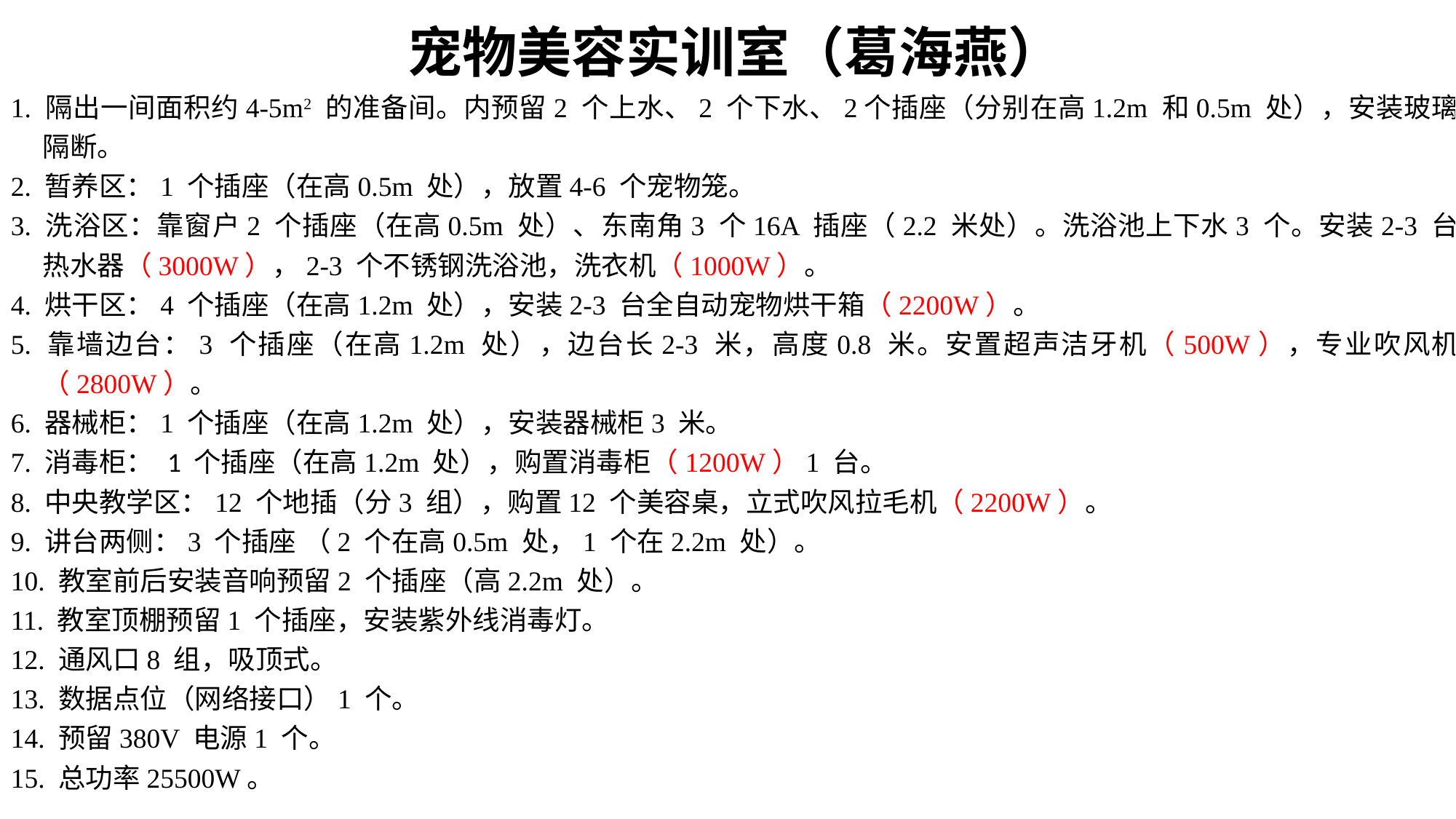

宠物美容实训室（葛海燕）
1. 隔出一间面积约4-5m2 的准备间。内预留2 个上水、2 个下水、2个插座（分别在高1.2m 和0.5m 处），安装玻璃隔断。
2. 暂养区：1 个插座（在高0.5m 处），放置4-6 个宠物笼。
3. 洗浴区：靠窗户2 个插座（在高0.5m 处）、东南角3 个16A 插座（2.2 米处）。洗浴池上下水3 个。安装2-3 台热水器（3000W），2-3 个不锈钢洗浴池，洗衣机（1000W）。
4. 烘干区：4 个插座（在高1.2m 处），安装2-3 台全自动宠物烘干箱（2200W）。
5. 靠墙边台：3 个插座（在高1.2m 处），边台长2-3 米，高度0.8 米。安置超声洁牙机（500W），专业吹风机（2800W）。
6. 器械柜：1 个插座（在高1.2m 处），安装器械柜3 米。
7. 消毒柜： 1 个插座（在高1.2m 处），购置消毒柜（1200W）1 台。
8. 中央教学区：12 个地插（分3 组），购置12 个美容桌，立式吹风拉毛机（2200W）。
9. 讲台两侧：3 个插座 （2 个在高0.5m 处，1 个在2.2m 处）。
10. 教室前后安装音响预留2 个插座（高2.2m 处）。
11. 教室顶棚预留1 个插座，安装紫外线消毒灯。
12. 通风口8 组，吸顶式。
13. 数据点位（网络接口）1 个。
14. 预留380V 电源1 个。
15. 总功率25500W。